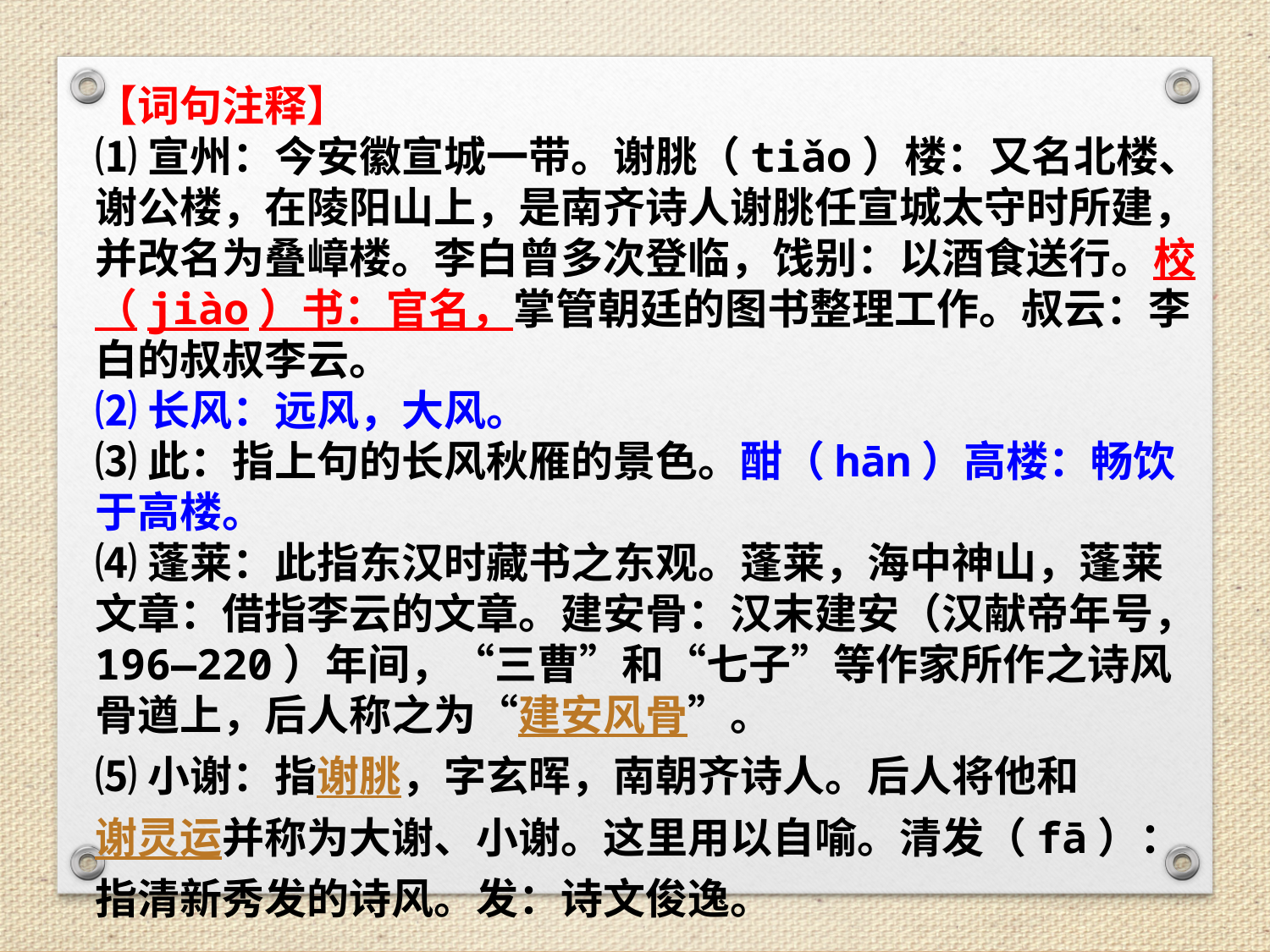

【词句注释】
⑴宣州：今安徽宣城一带。谢朓（tiǎo）楼：又名北楼、谢公楼，在陵阳山上，是南齐诗人谢朓任宣城太守时所建，并改名为叠嶂楼。李白曾多次登临，饯别：以酒食送行。校（jiào）书：官名，掌管朝廷的图书整理工作。叔云：李白的叔叔李云。
⑵长风：远风，大风。
⑶此：指上句的长风秋雁的景色。酣（hān）高楼：畅饮于高楼。
⑷蓬莱：此指东汉时藏书之东观。蓬莱，海中神山，蓬莱文章：借指李云的文章。建安骨：汉末建安（汉献帝年号，196—220）年间，“三曹”和“七子”等作家所作之诗风骨遒上，后人称之为“建安风骨”。
⑸小谢：指谢朓，字玄晖，南朝齐诗人。后人将他和谢灵运并称为大谢、小谢。这里用以自喻。清发（fā）：指清新秀发的诗风。发：诗文俊逸。